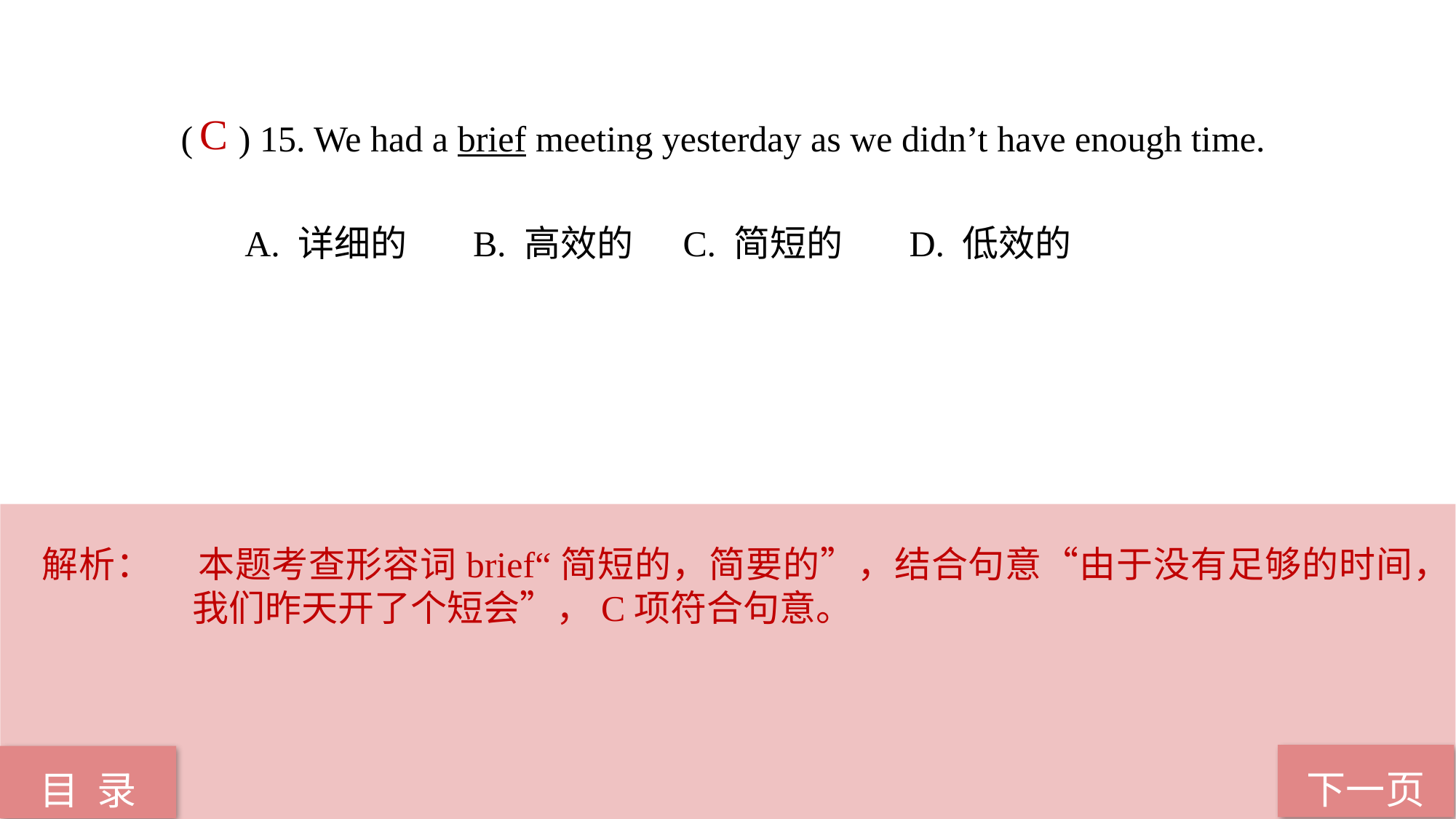

C
(     ) 15. We had a brief meeting yesterday as we didn’t have enough time.

       A. 详细的       B. 高效的     C. 简短的       D. 低效的
解析：    	本题考查形容词brief“简短的，简要的”，结合句意“由于没有足够的时间，我们昨天开了个短会”，C项符合句意。